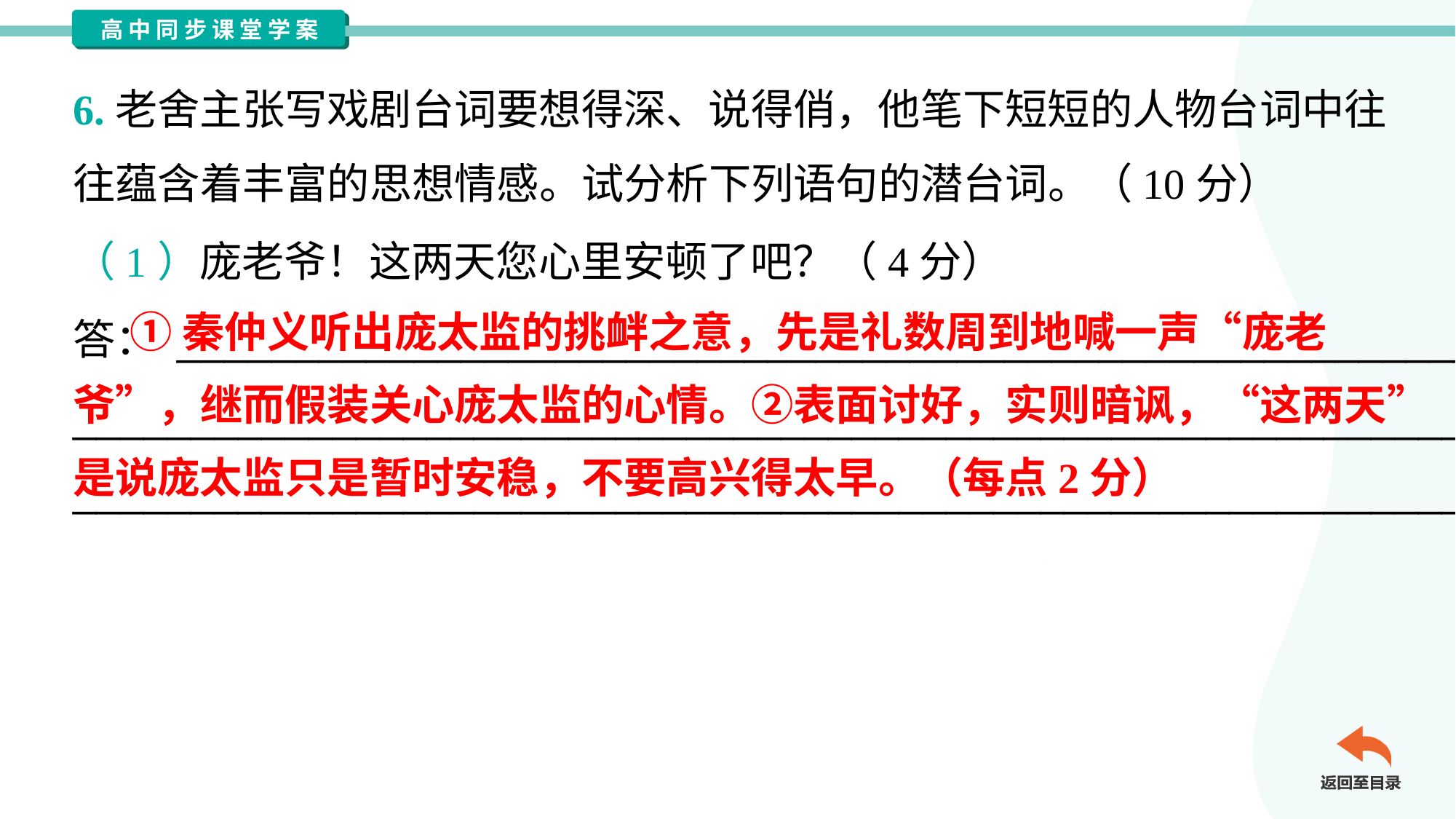

6.老舍主张写戏剧台词要想得深、说得俏，他笔下短短的人物台词中往
往蕴含着丰富的思想情感。试分析下列语句的潜台词。（10分）
（1）庞老爷！这两天您心里安顿了吧？（4分）
答： ________________________________________________________
_____________________________________________________________
_____________________________________________________________
      ①秦仲义听出庞太监的挑衅之意，先是礼数周到地喊一声“庞老
爷”，继而假装关心庞太监的心情。②表面讨好，实则暗讽，“这两天”
是说庞太监只是暂时安稳，不要高兴得太早。（每点2分）